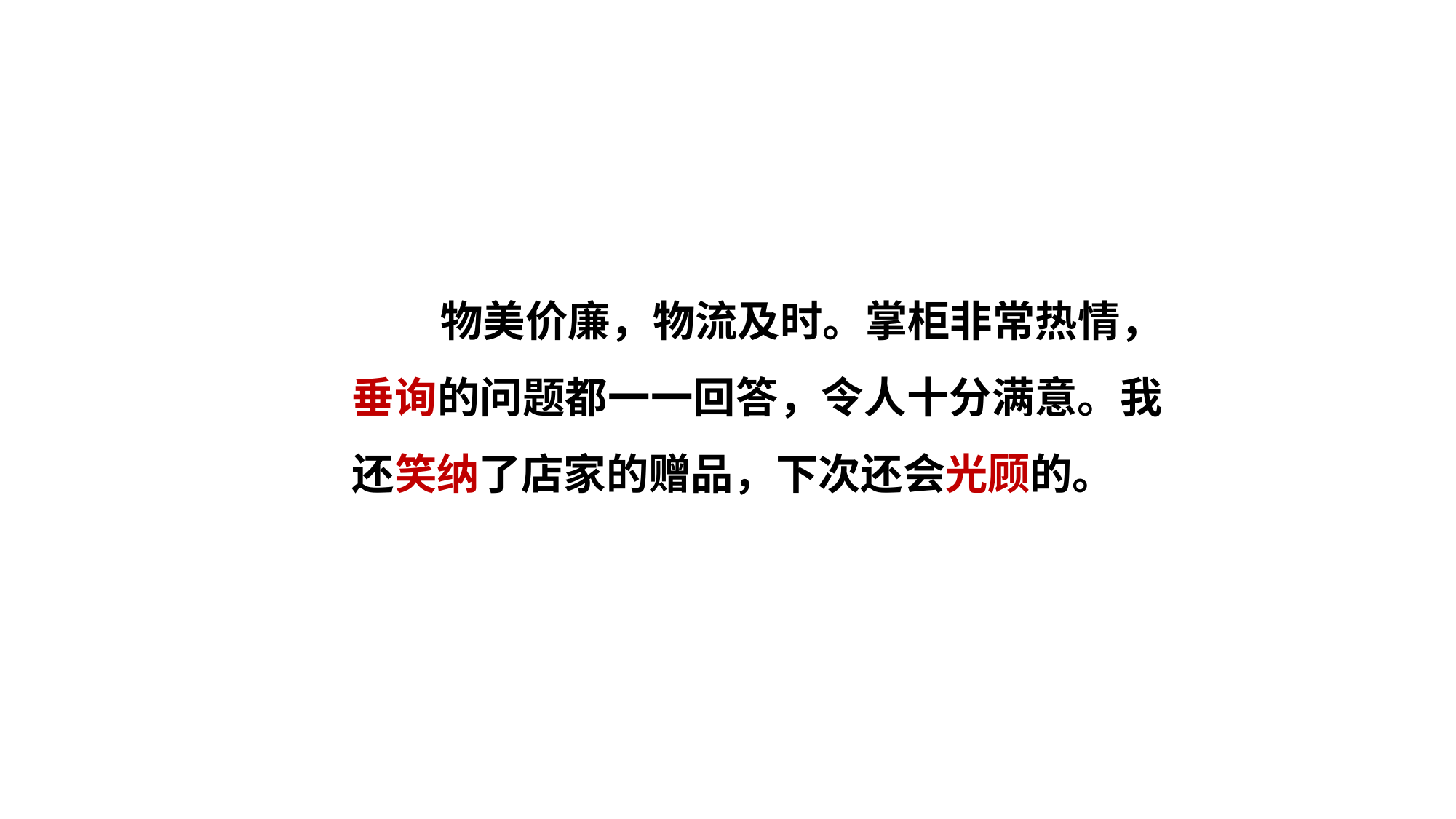

物美价廉，物流及时。掌柜非常热情，垂询的问题都一一回答，令人十分满意。我还笑纳了店家的赠品，下次还会光顾的。